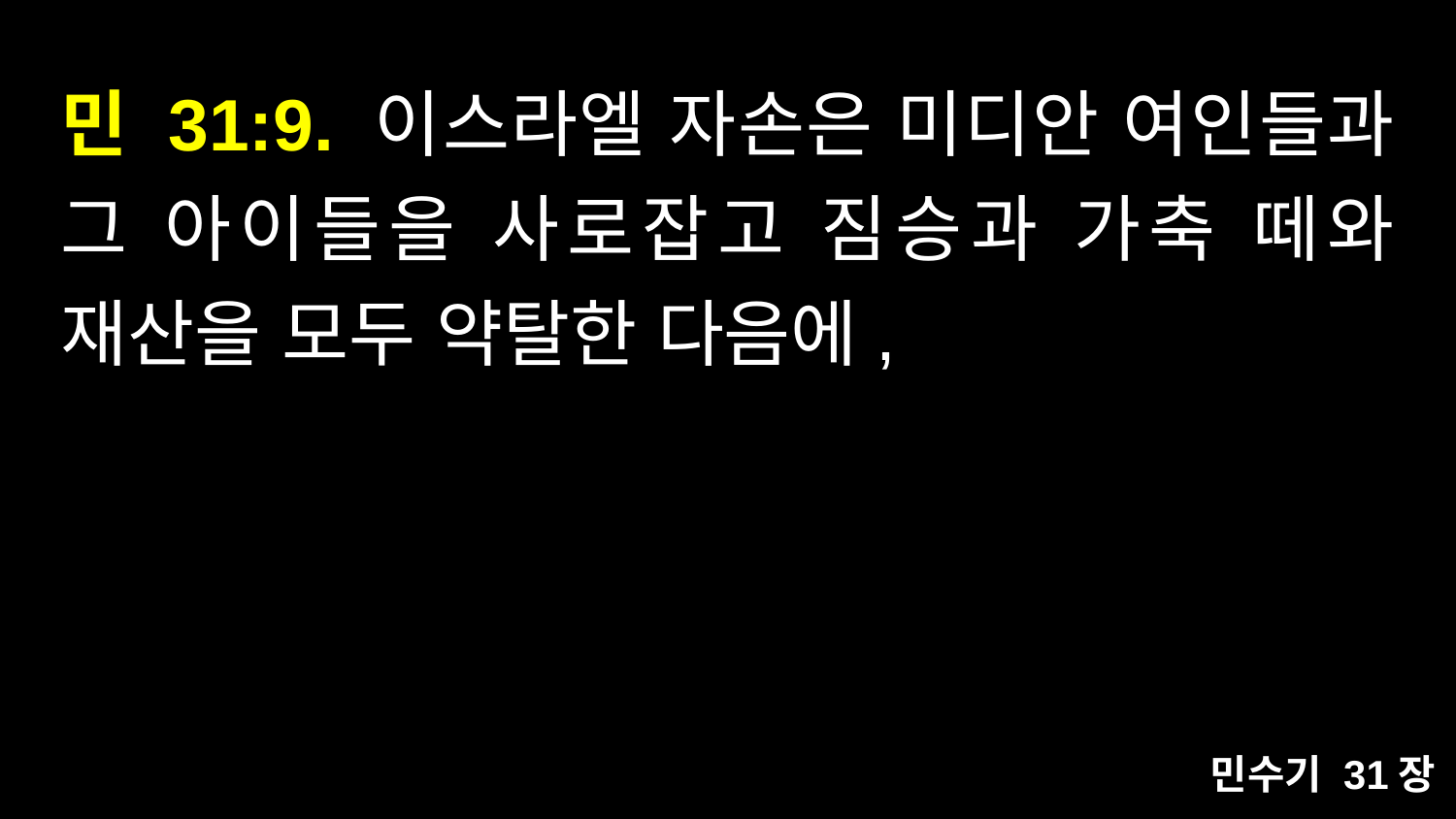

# 민 31:9. 이스라엘 자손은 미디안 여인들과 그 아이들을 사로잡고 짐승과 가축 떼와 재산을 모두 약탈한 다음에,
민수기 31장